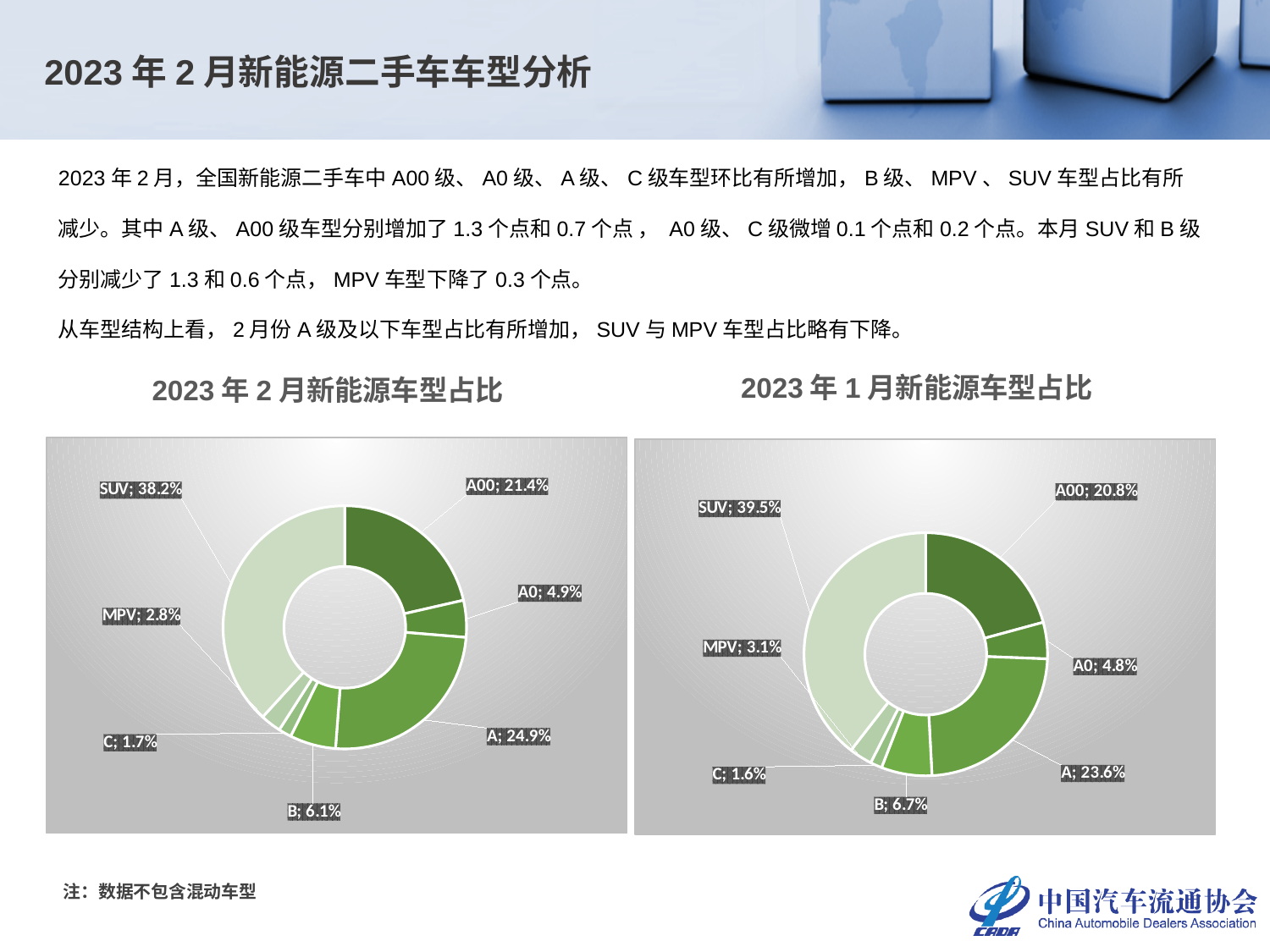

2023年2月新能源二手车车型分析
2023年2月，全国新能源二手车中A00级、A0级、A级、C级车型环比有所增加，B级、MPV、SUV车型占比有所减少。其中A级、A00级车型分别增加了1.3个点和0.7个点 ， A0级、C级微增0.1个点和0.2个点。本月SUV和B级分别减少了1.3和0.6个点，MPV车型下降了0.3个点。
从车型结构上看，2月份A级及以下车型占比有所增加，SUV与MPV车型占比略有下降。
2023年1月新能源车型占比
2023年2月新能源车型占比

### Chart

| Category |  |
|---|---|
| A00 | 0.214249535708256 |
| A0 | 0.04904609150768192 |
| A | 0.24886037481006246 |
| B | 0.06111767685294614 |
| C | 0.017136586189431032 |
| MPV | 0.0275 |
| SUV | 0.38208973493162257 |

### Chart

| Category |  |
|---|---|
| A00 | 0.207652823145124 |
| A0 | 0.04841343910405973 |
| A | 0.23576761549230052 |
| B | 0.06731217918805413 |
| C | 0.015515632291180588 |
| MPV | 0.030564629024731685 |
| SUV | 0.3947736817545494 |
注：数据不包含混动车型